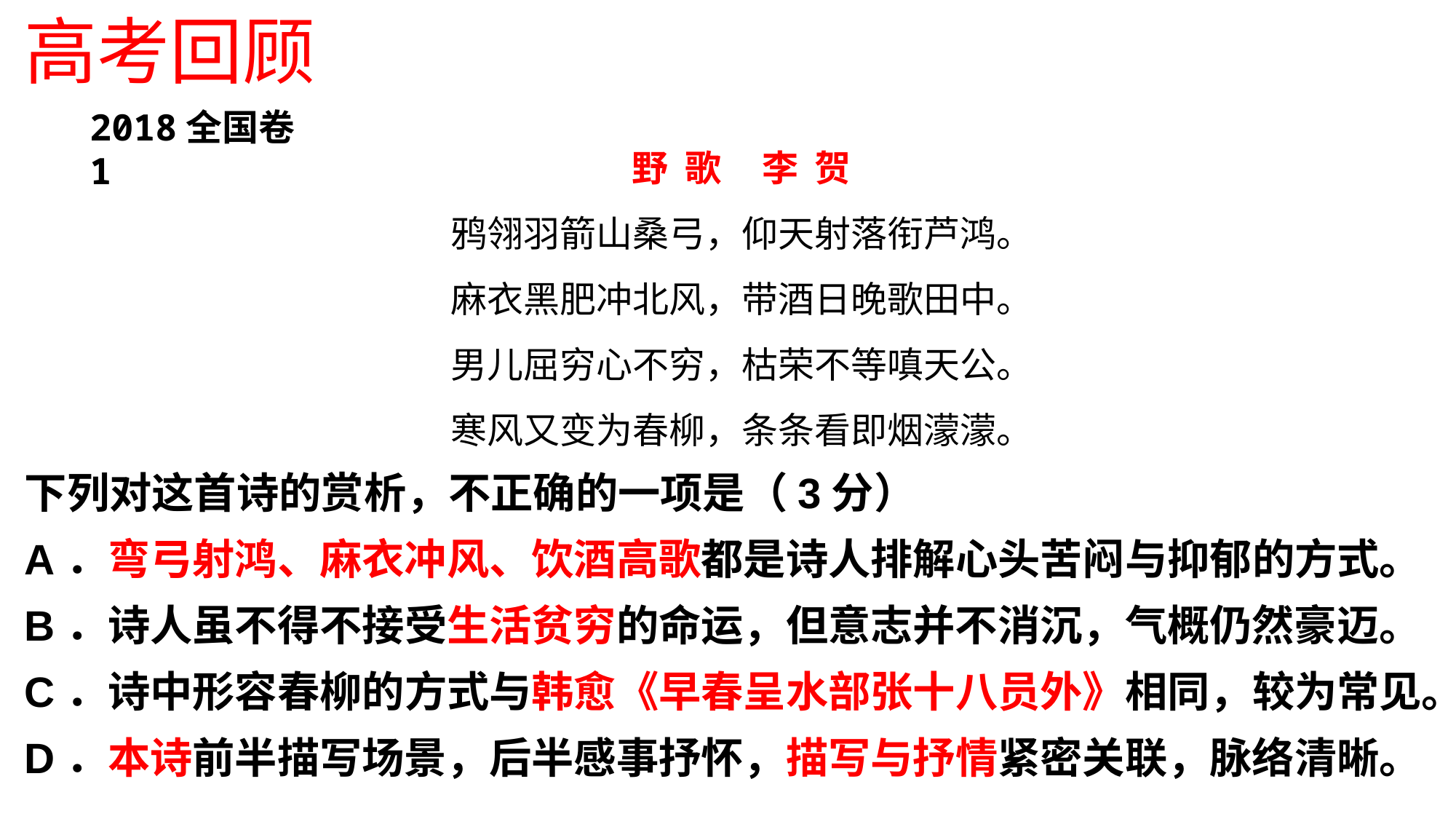

高考回顾

野  歌     李  贺
鸦翎羽箭山桑弓，仰天射落衔芦鸿。
麻衣黑肥冲北风，带酒日晚歌田中。
男儿屈穷心不穷，枯荣不等嗔天公。
寒风又变为春柳，条条看即烟濛濛。
下列对这首诗的赏析，不正确的一项是（3分）
A．弯弓射鸿、麻衣冲风、饮酒高歌都是诗人排解心头苦闷与抑郁的方式。
B．诗人虽不得不接受生活贫穷的命运，但意志并不消沉，气概仍然豪迈。    C．诗中形容春柳的方式与韩愈《早春呈水部张十八员外》相同，较为常见。
D．本诗前半描写场景，后半感事抒怀，描写与抒情紧密关联，脉络清晰。
2018全国卷1